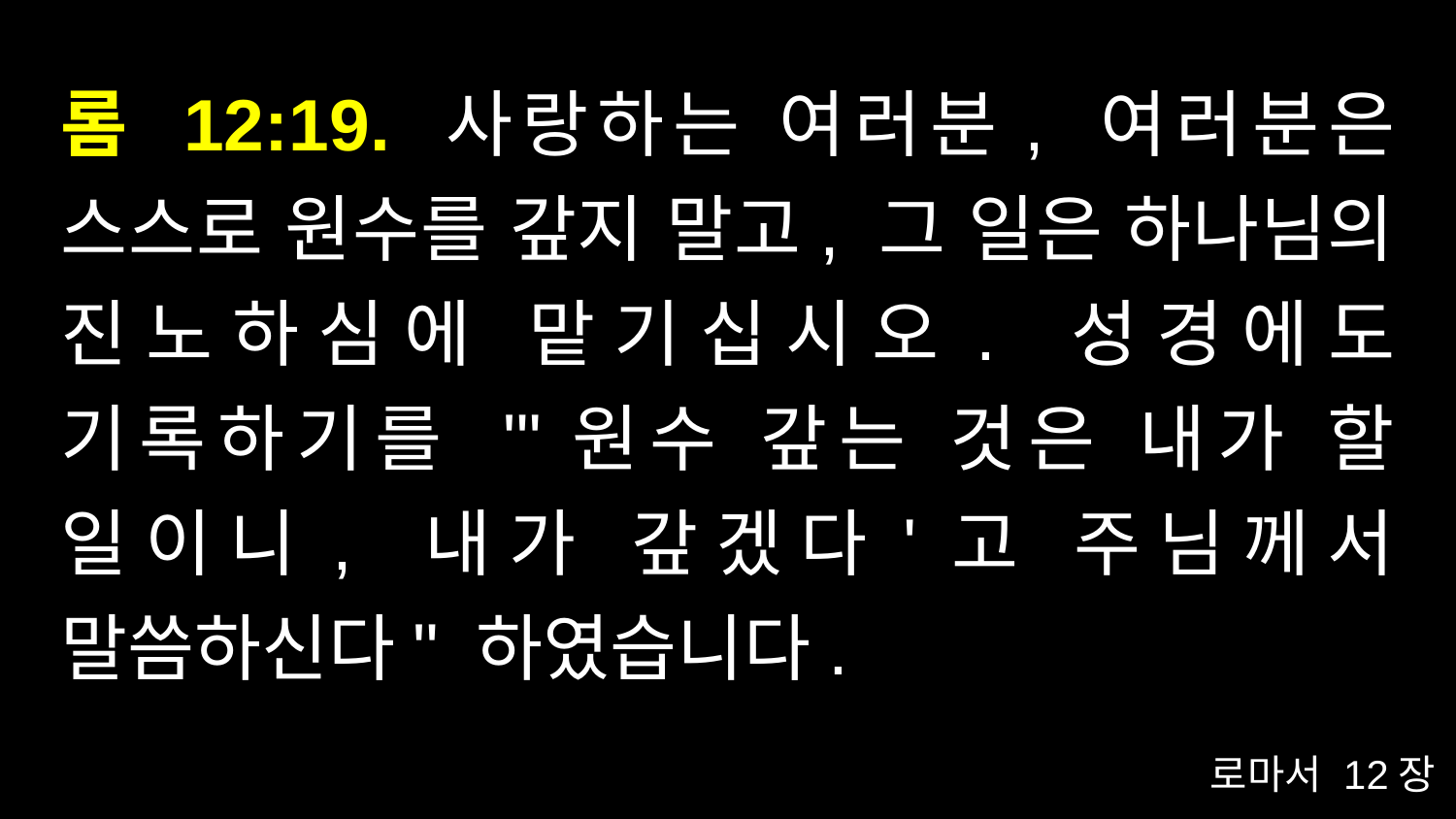

# 롬 12:19. 사랑하는 여러분, 여러분은 스스로 원수를 갚지 말고, 그 일은 하나님의 진노하심에 맡기십시오. 성경에도 기록하기를 "'원수 갚는 것은 내가 할 일이니, 내가 갚겠다'고 주님께서 말씀하신다" 하였습니다.
로마서 12장